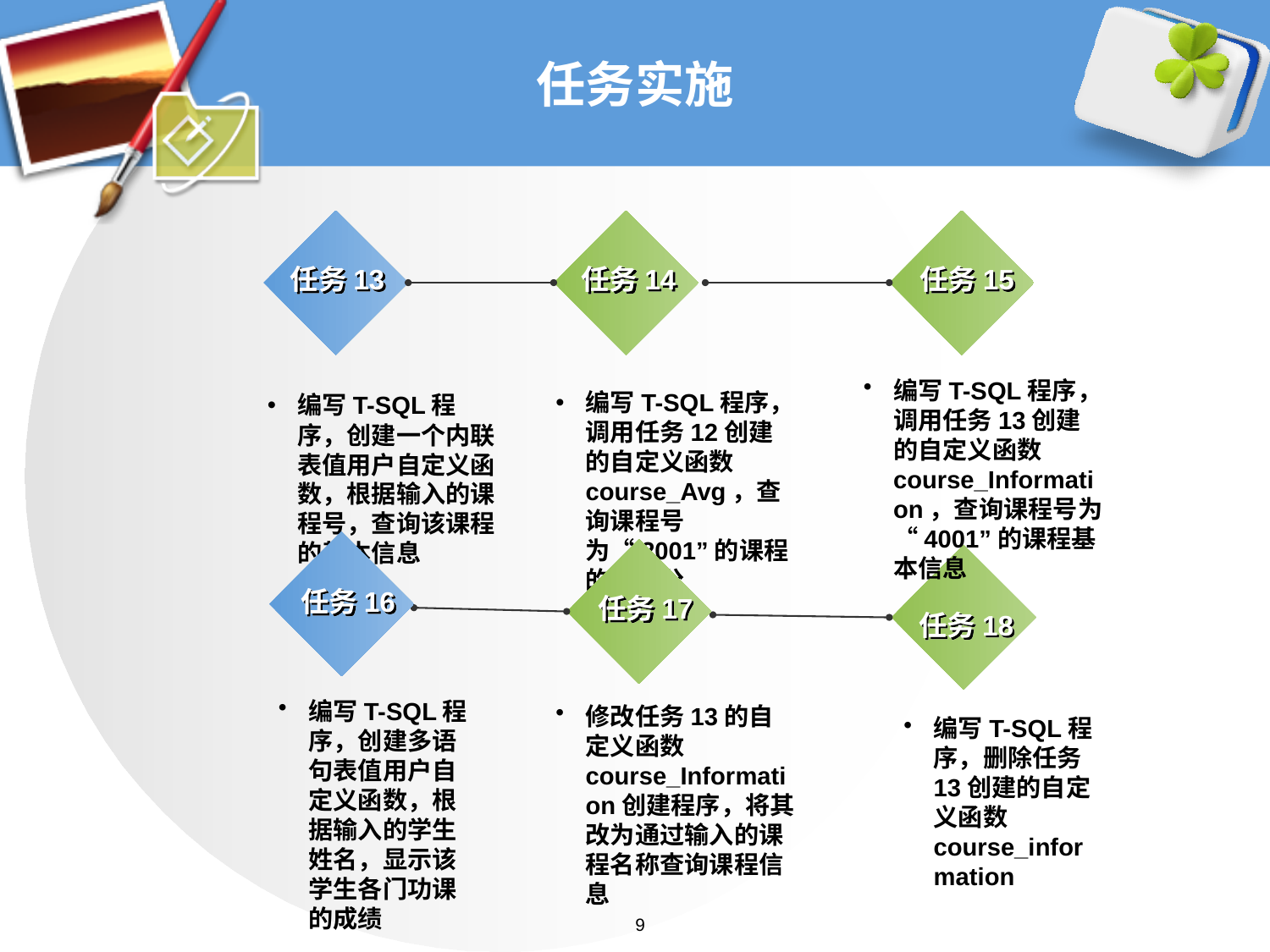

# 任务实施

任务13
任务14
任务15
编写T-SQL程序，调用任务13创建的自定义函数course_Information，查询课程号为“4001”的课程基本信息
编写T-SQL程序，调用任务12创建的自定义函数course_Avg，查询课程号为“2001”的课程的平均分
编写T-SQL程序，创建一个内联表值用户自定义函数，根据输入的课程号，查询该课程的基本信息

任务16
任务17
任务18
编写T-SQL程序，创建多语句表值用户自定义函数，根据输入的学生姓名，显示该学生各门功课的成绩
修改任务13的自定义函数course_Information创建程序，将其改为通过输入的课程名称查询课程信息
编写T-SQL程序，删除任务13创建的自定义函数course_information
9